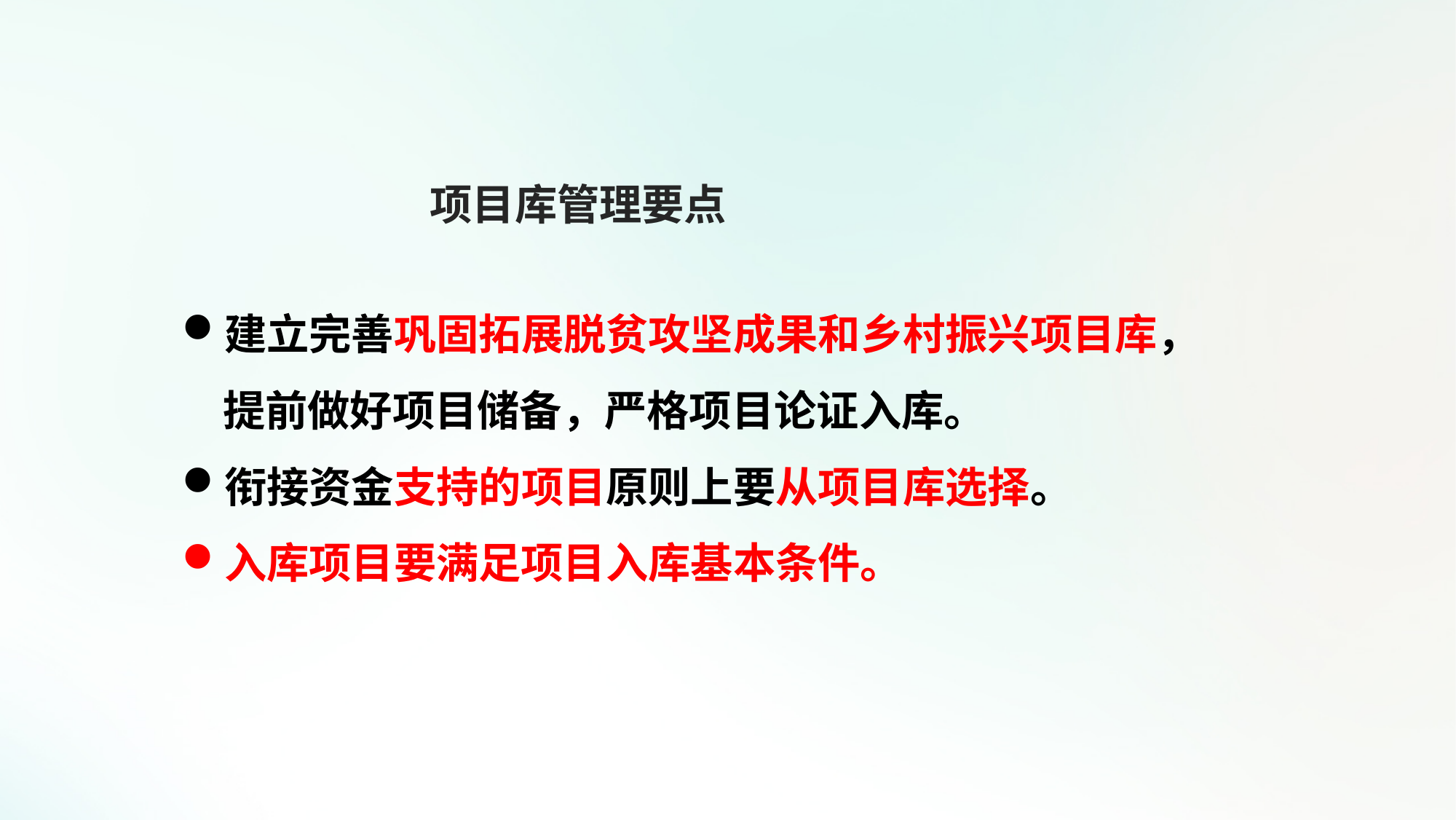

项目库管理要点
建立完善巩固拓展脱贫攻坚成果和乡村振兴项目库，提前做好项目储备，严格项目论证入库。
衔接资金支持的项目原则上要从项目库选择。
入库项目要满足项目入库基本条件。